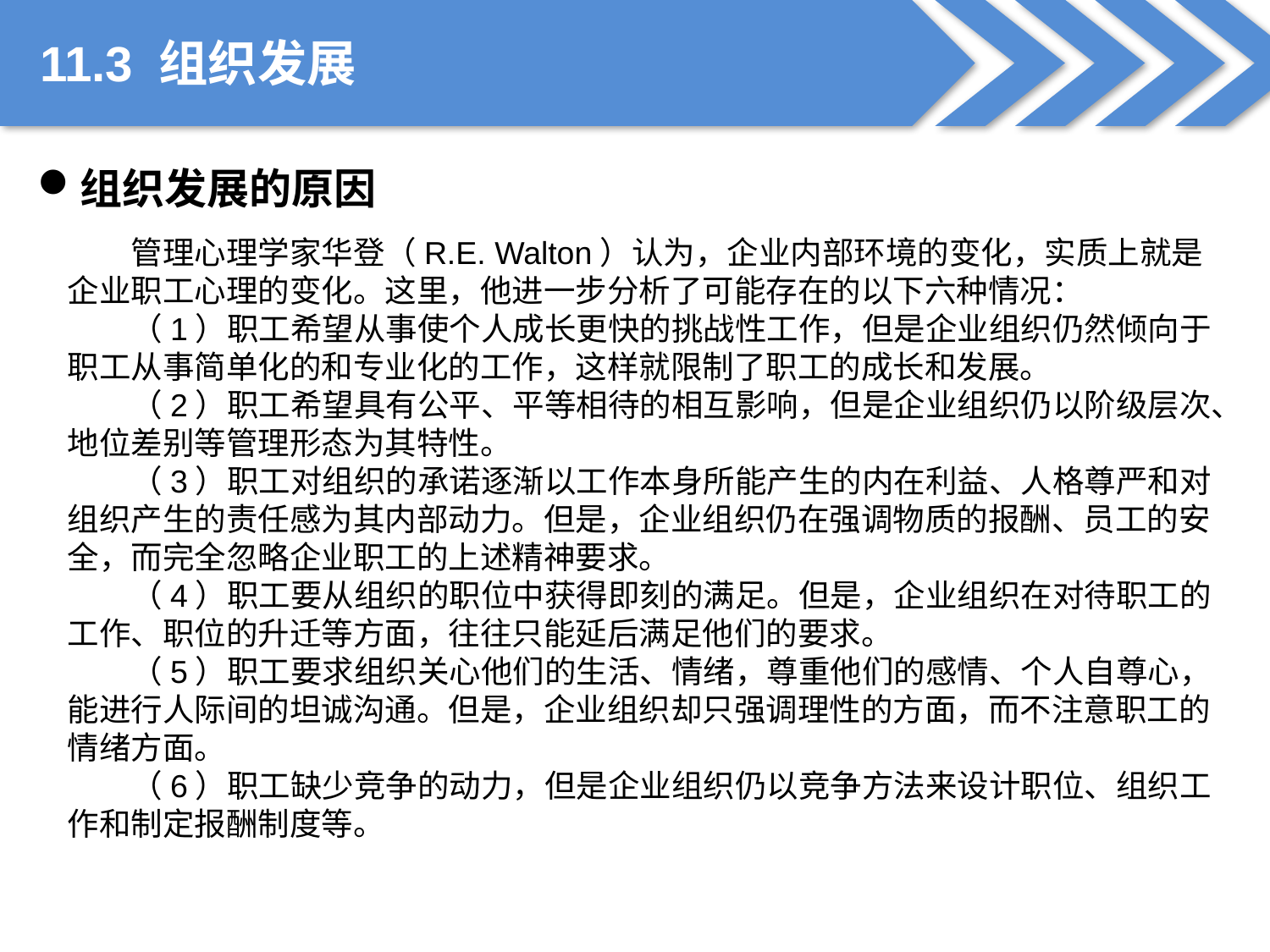

11.3 组织发展
组织发展的原因
管理心理学家华登（R.E. Walton）认为，企业内部环境的变化，实质上就是企业职工心理的变化。这里，他进一步分析了可能存在的以下六种情况：
（1）职工希望从事使个人成长更快的挑战性工作，但是企业组织仍然倾向于职工从事简单化的和专业化的工作，这样就限制了职工的成长和发展。
（2）职工希望具有公平、平等相待的相互影响，但是企业组织仍以阶级层次、地位差别等管理形态为其特性。
（3）职工对组织的承诺逐渐以工作本身所能产生的内在利益、人格尊严和对组织产生的责任感为其内部动力。但是，企业组织仍在强调物质的报酬、员工的安全，而完全忽略企业职工的上述精神要求。
（4）职工要从组织的职位中获得即刻的满足。但是，企业组织在对待职工的工作、职位的升迁等方面，往往只能延后满足他们的要求。
（5）职工要求组织关心他们的生活、情绪，尊重他们的感情、个人自尊心，能进行人际间的坦诚沟通。但是，企业组织却只强调理性的方面，而不注意职工的情绪方面。
（6）职工缺少竞争的动力，但是企业组织仍以竞争方法来设计职位、组织工作和制定报酬制度等。